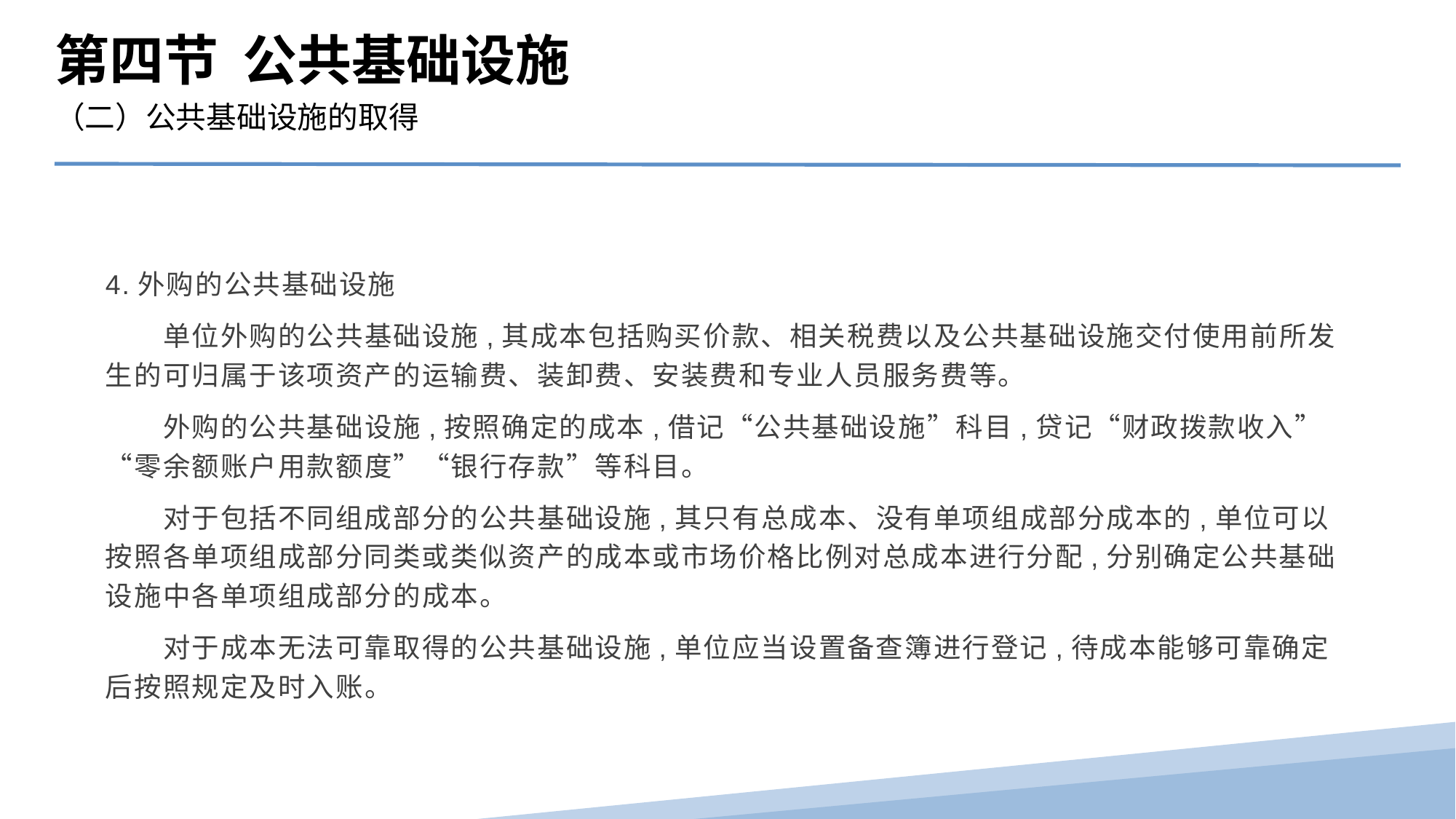

第四节  公共基础设施
（二）公共基础设施的取得
4.外购的公共基础设施
　　单位外购的公共基础设施,其成本包括购买价款、相关税费以及公共基础设施交付使用前所发生的可归属于该项资产的运输费、装卸费、安装费和专业人员服务费等。
　　外购的公共基础设施,按照确定的成本,借记“公共基础设施”科目,贷记“财政拨款收入”“零余额账户用款额度”“银行存款”等科目。
　　对于包括不同组成部分的公共基础设施,其只有总成本、没有单项组成部分成本的,单位可以按照各单项组成部分同类或类似资产的成本或市场价格比例对总成本进行分配,分别确定公共基础设施中各单项组成部分的成本。
　　对于成本无法可靠取得的公共基础设施,单位应当设置备查簿进行登记,待成本能够可靠确定后按照规定及时入账。